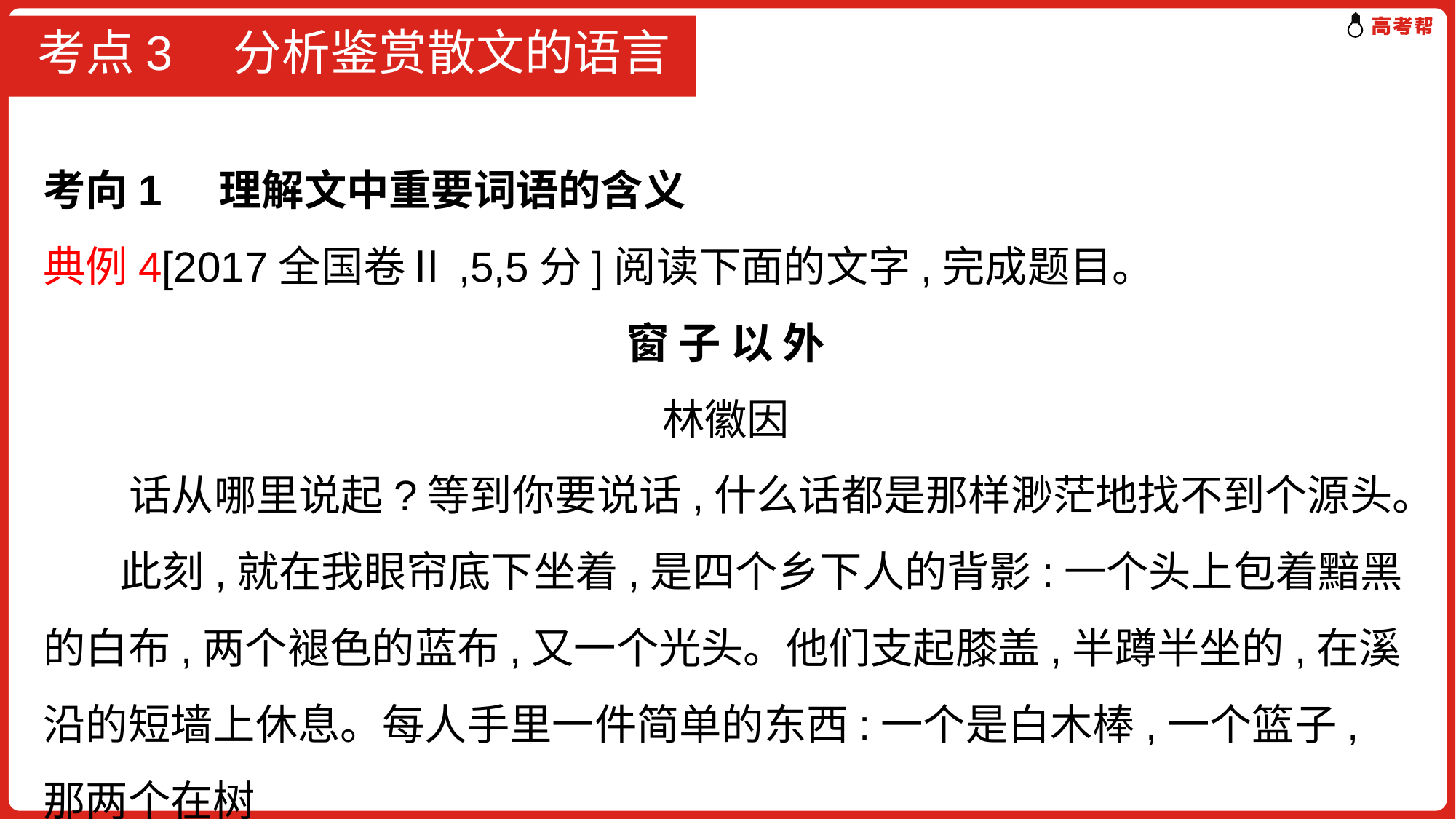

# 考点3　分析鉴赏散文的语言
考向1    理解文中重要词语的含义
典例4[2017全国卷Ⅱ,5,5分]阅读下面的文字,完成题目。
窗 子 以 外
林徽因
        话从哪里说起?等到你要说话,什么话都是那样渺茫地找不到个源头。
       此刻,就在我眼帘底下坐着,是四个乡下人的背影:一个头上包着黯黑的白布,两个褪色的蓝布,又一个光头。他们支起膝盖,半蹲半坐的,在溪沿的短墙上休息。每人手里一件简单的东西:一个是白木棒,一个篮子,那两个在树